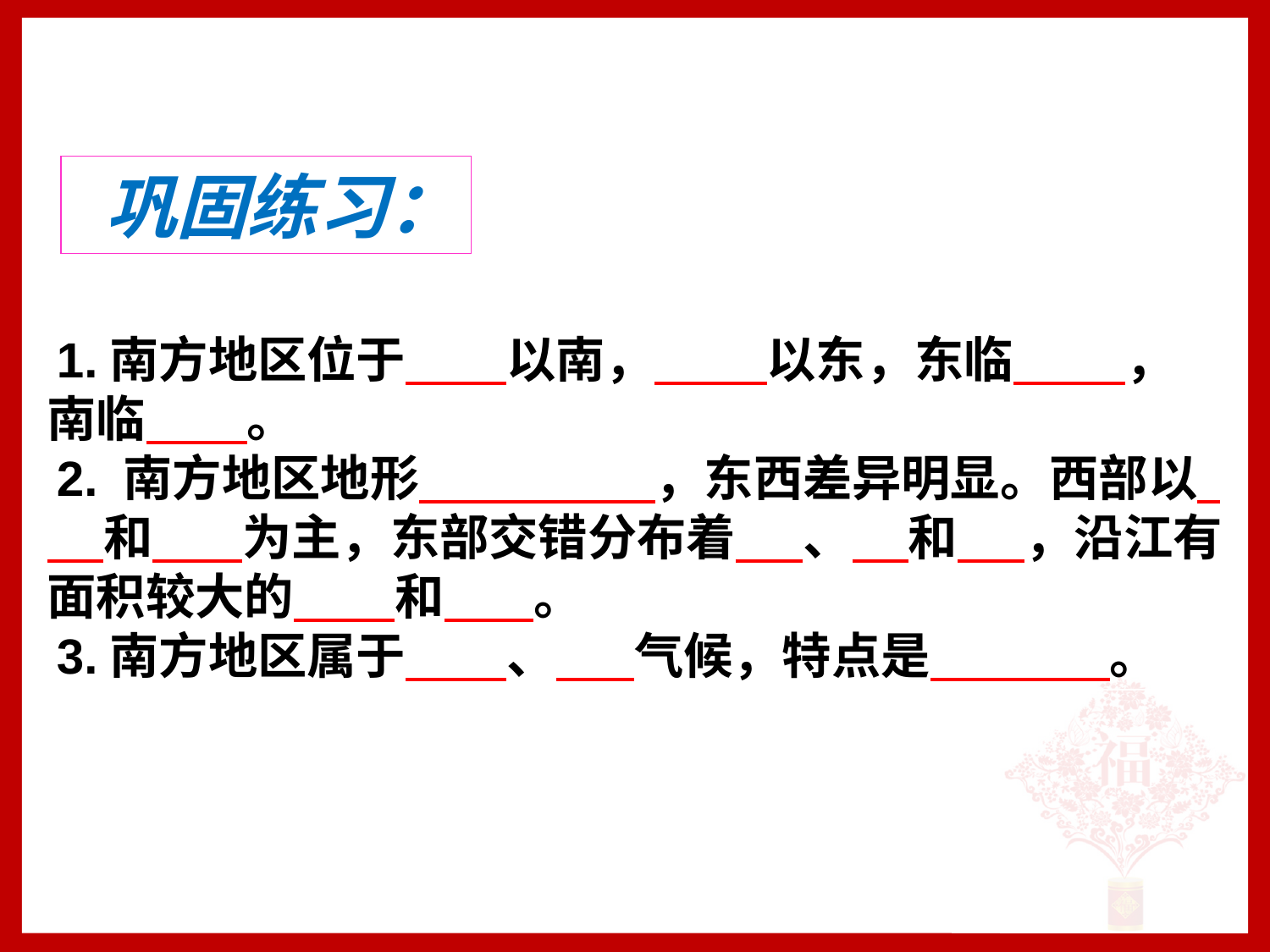

巩固练习：
1.南方地区位于         以南，          以东，东临          ，南临         。
2. 南方地区地形                     ，东西差异明显。西部以        和        为主，东部交错分布着      、     和      ，沿江有面积较大的         和        。
3.南方地区属于         、       气候，特点是                。